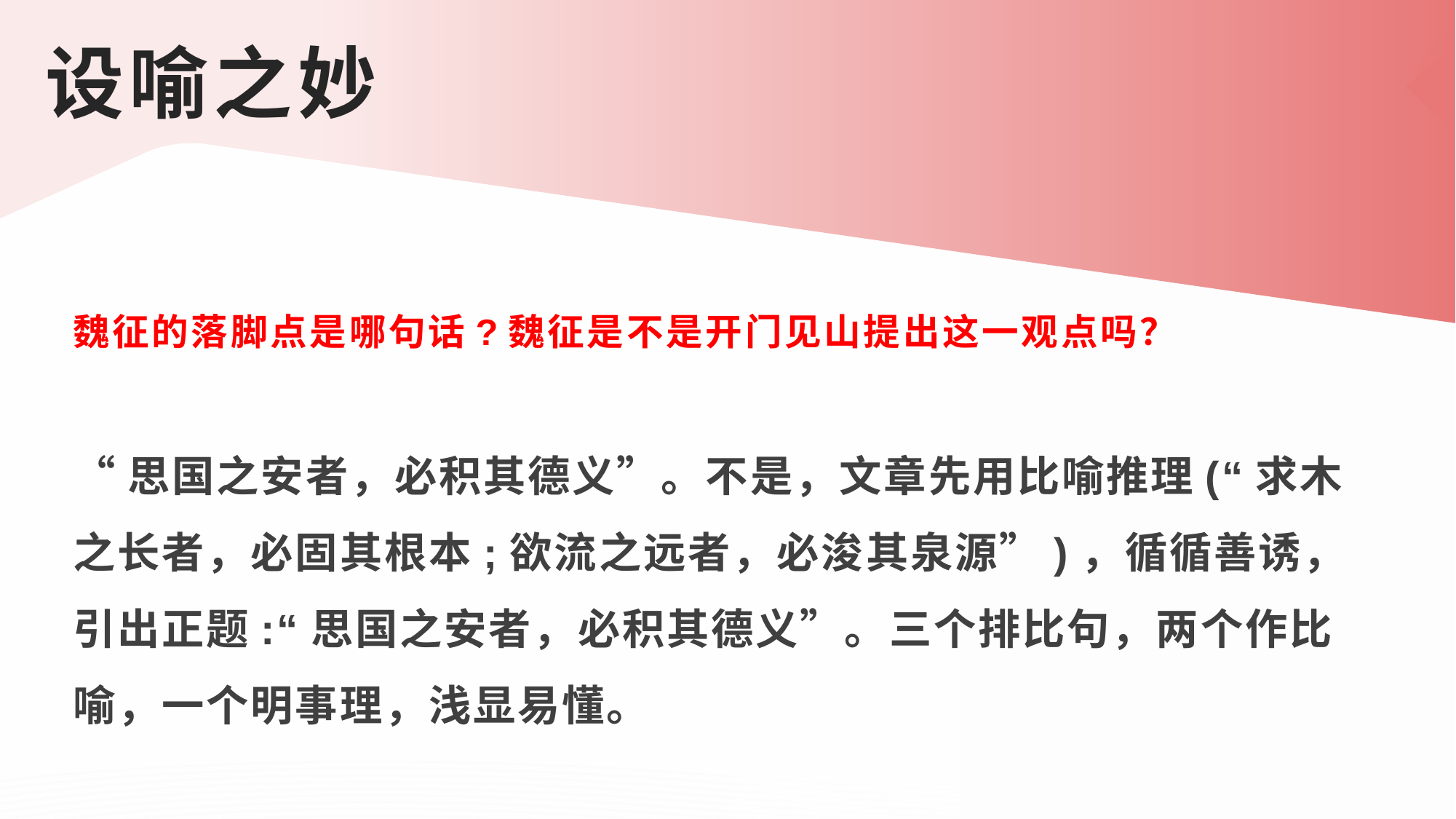

设喻之妙

魏征的落脚点是哪句话?魏征是不是开门见山提出这一观点吗？
“思国之安者，必积其德义”。不是，文章先用比喻推理(“求木之长者，必固其根本;欲流之远者，必浚其泉源”)，循循善诱，引出正题:“思国之安者，必积其德义”。三个排比句，两个作比喻，一个明事理，浅显易懂。